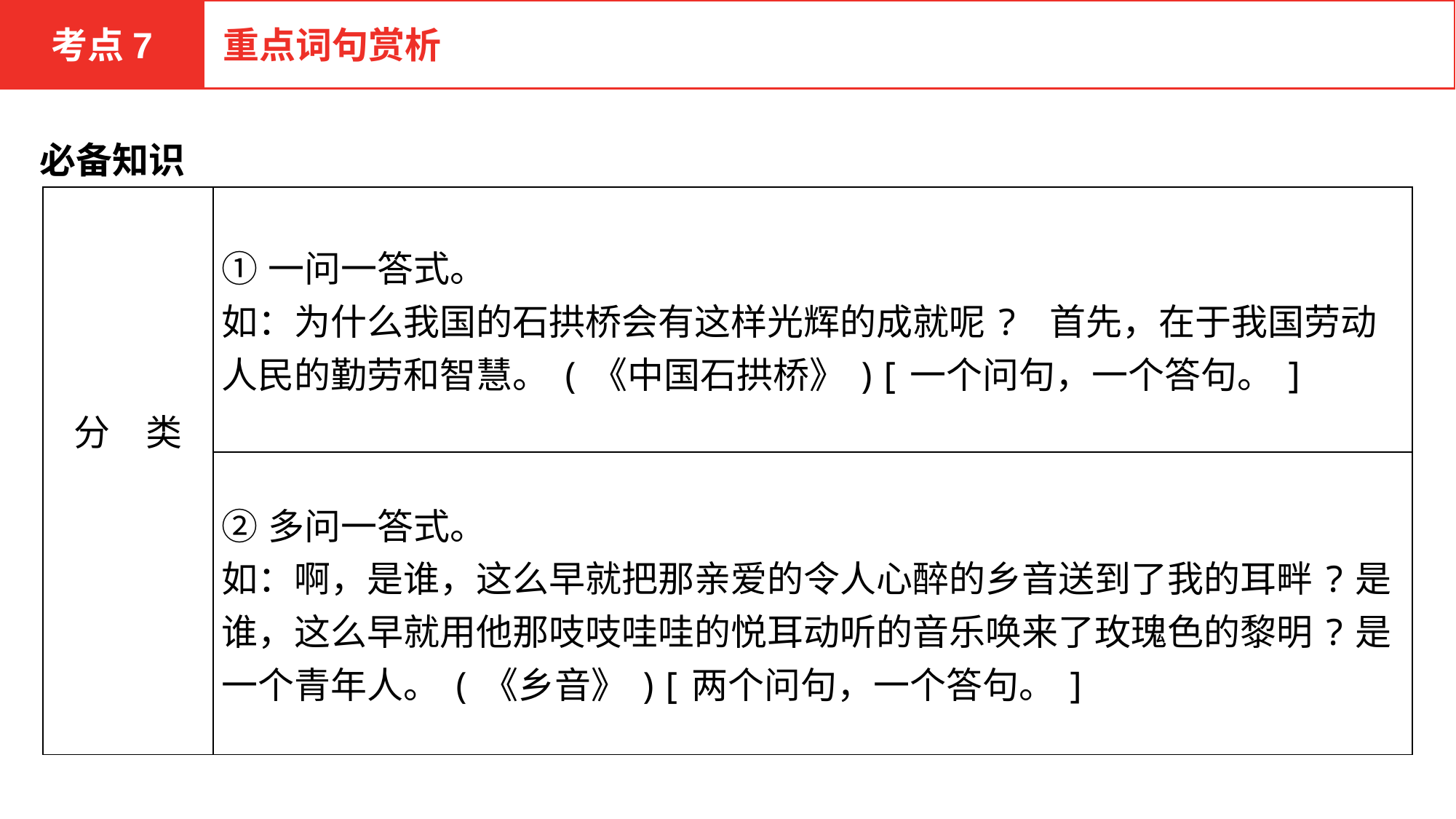

考点7
重点词句赏析
必备知识
| 分　类 | ①一问一答式。 如：为什么我国的石拱桥会有这样光辉的成就呢? 首先，在于我国劳动人民的勤劳和智慧。(《中国石拱桥》)[一个问句，一个答句。] |
| --- | --- |
|  | ②多问一答式。 如：啊，是谁，这么早就把那亲爱的令人心醉的乡音送到了我的耳畔?是谁，这么早就用他那吱吱哇哇的悦耳动听的音乐唤来了玫瑰色的黎明?是一个青年人。(《乡音》)[两个问句，一个答句。] |